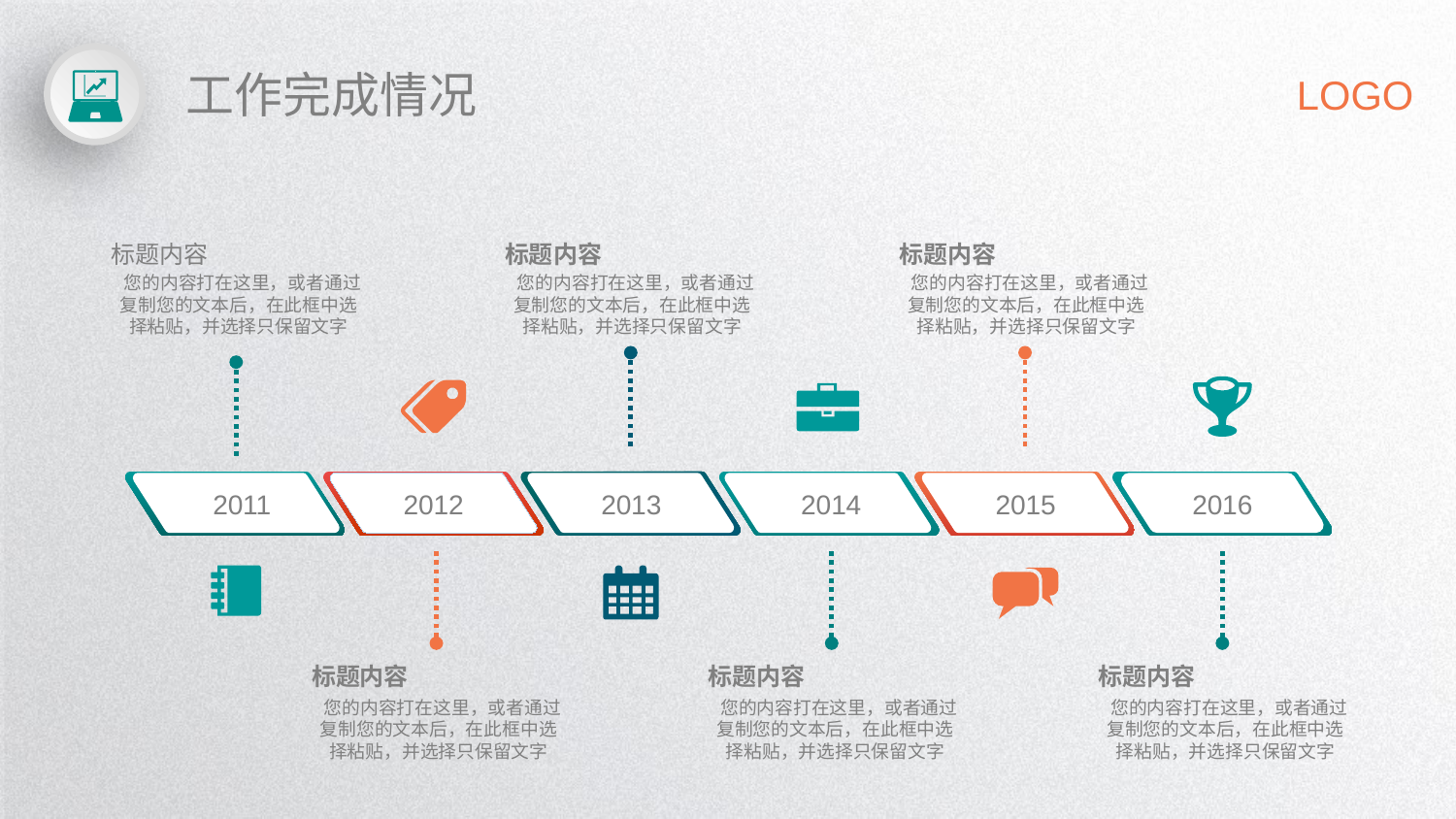

工作完成情况
LOGO
标题内容
标题内容
标题内容
 您的内容打在这里，或者通过复制您的文本后，在此框中选择粘贴，并选择只保留文字
 您的内容打在这里，或者通过复制您的文本后，在此框中选择粘贴，并选择只保留文字
 您的内容打在这里，或者通过复制您的文本后，在此框中选择粘贴，并选择只保留文字

2011
2012
2013
2014
2015
2016

标题内容
标题内容
标题内容
 您的内容打在这里，或者通过复制您的文本后，在此框中选择粘贴，并选择只保留文字
 您的内容打在这里，或者通过复制您的文本后，在此框中选择粘贴，并选择只保留文字
 您的内容打在这里，或者通过复制您的文本后，在此框中选择粘贴，并选择只保留文字